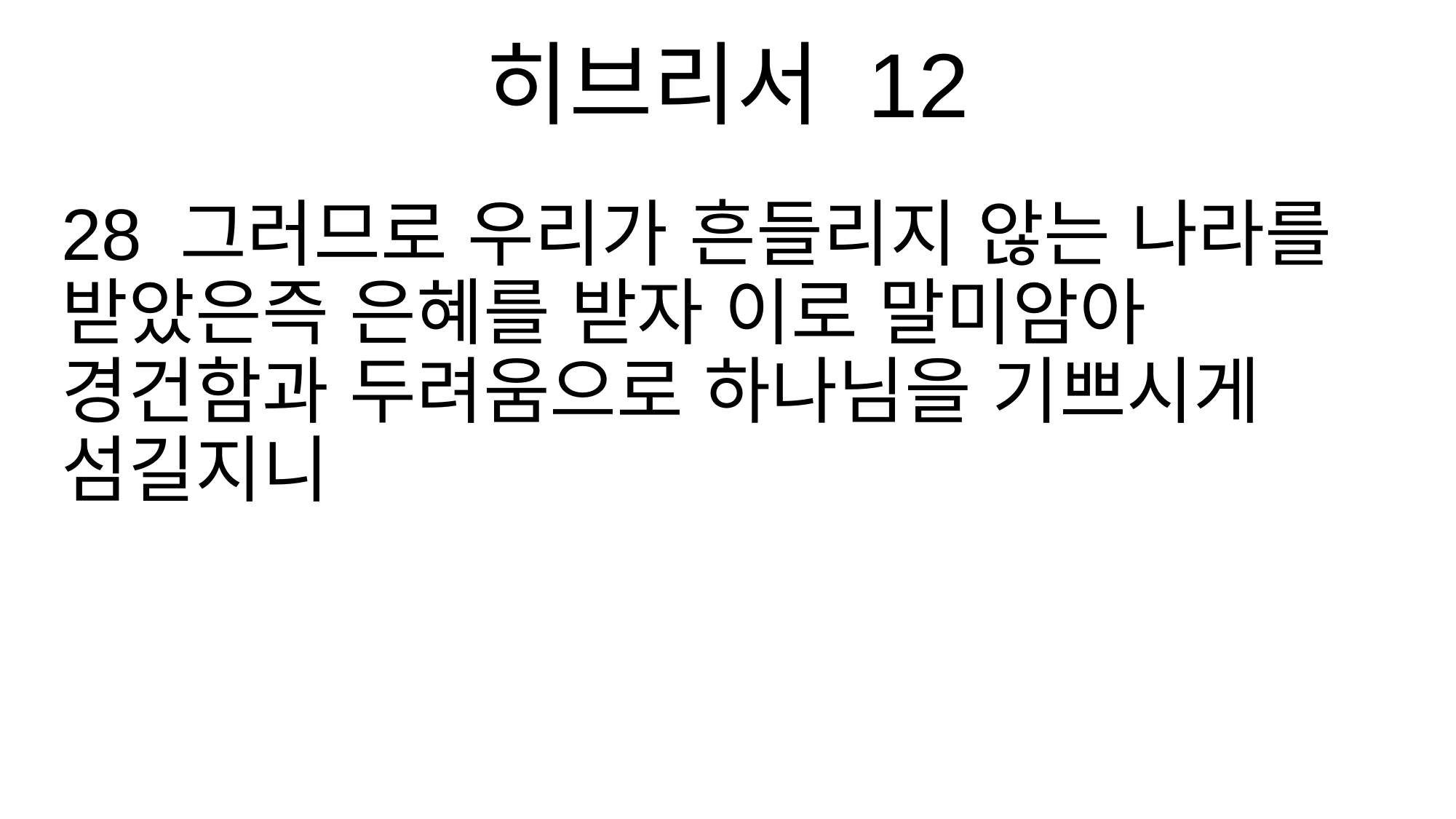

히브리서 12
28 그러므로 우리가 흔들리지 않는 나라를 받았은즉 은혜를 받자 이로 말미암아 경건함과 두려움으로 하나님을 기쁘시게 섬길지니